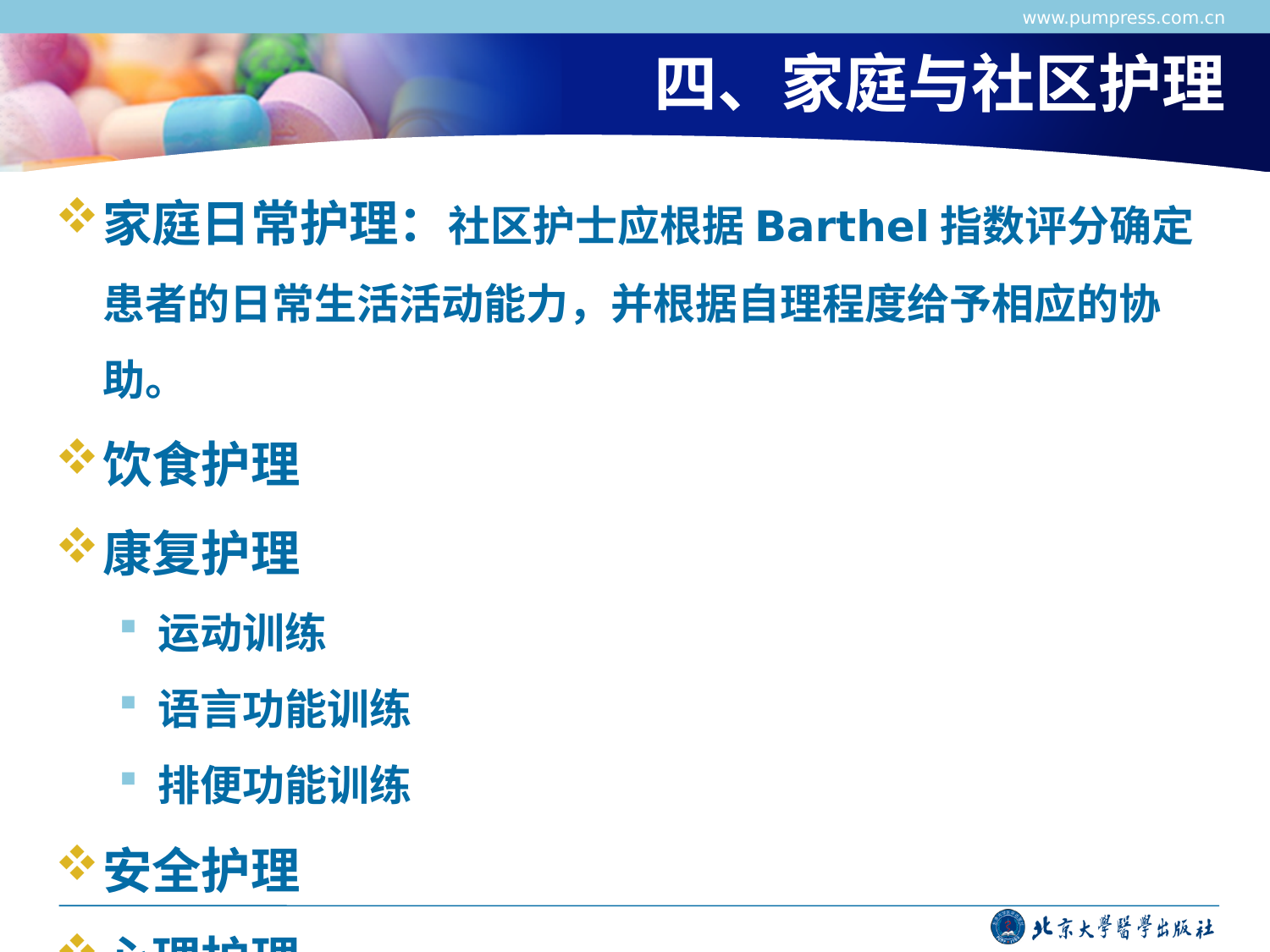

www.pumpress.com.cn
# 四、家庭与社区护理
家庭日常护理：社区护士应根据Barthel指数评分确定患者的日常生活活动能力，并根据自理程度给予相应的协助。
饮食护理
康复护理
运动训练
语言功能训练
排便功能训练
安全护理
心理护理